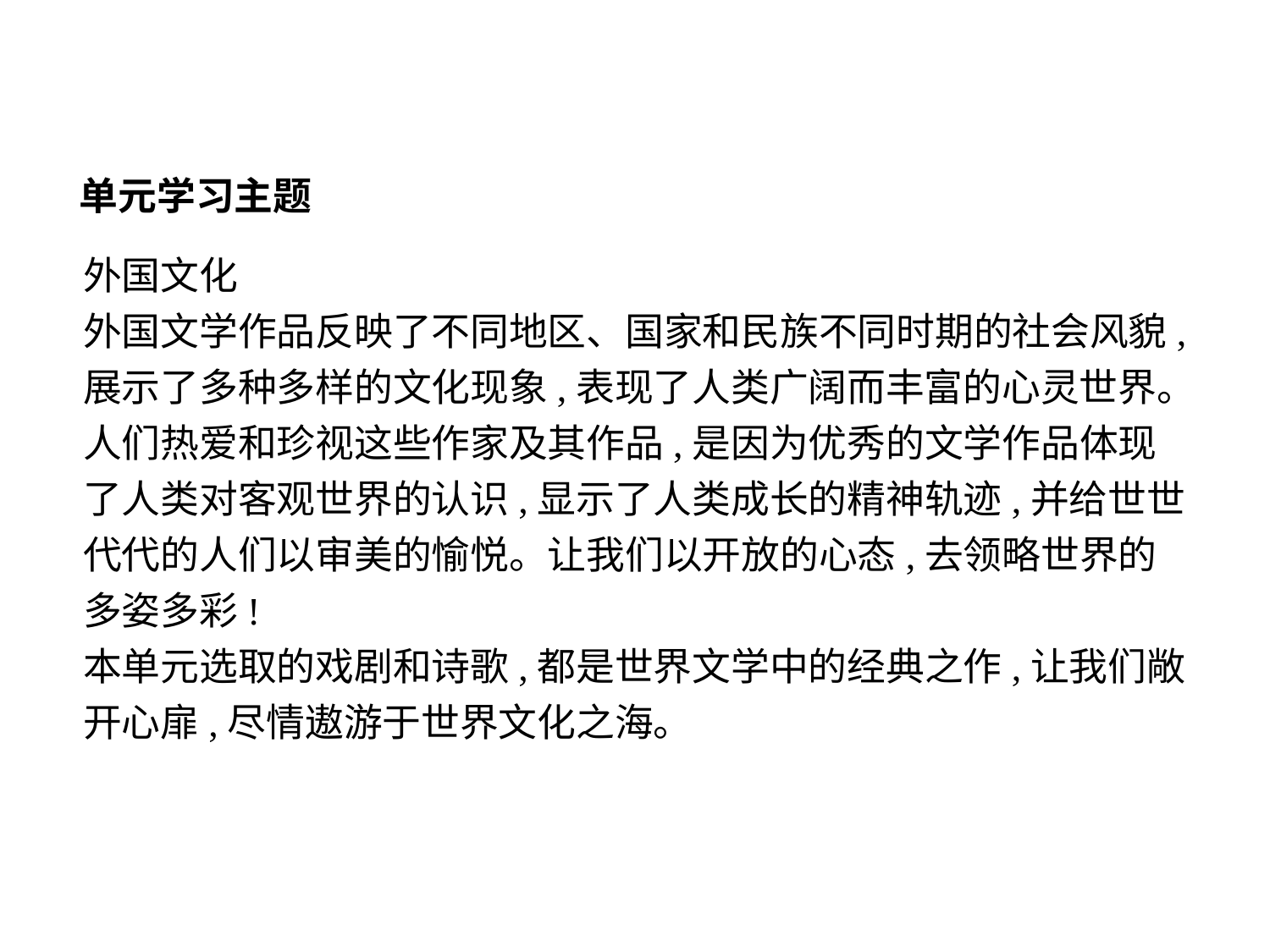

单元学习主题
外国文化
外国文学作品反映了不同地区、国家和民族不同时期的社会风貌,展示了多种多样的文化现象,表现了人类广阔而丰富的心灵世界。人们热爱和珍视这些作家及其作品,是因为优秀的文学作品体现了人类对客观世界的认识,显示了人类成长的精神轨迹,并给世世代代的人们以审美的愉悦。让我们以开放的心态,去领略世界的多姿多彩!
本单元选取的戏剧和诗歌,都是世界文学中的经典之作,让我们敞开心扉,尽情遨游于世界文化之海。